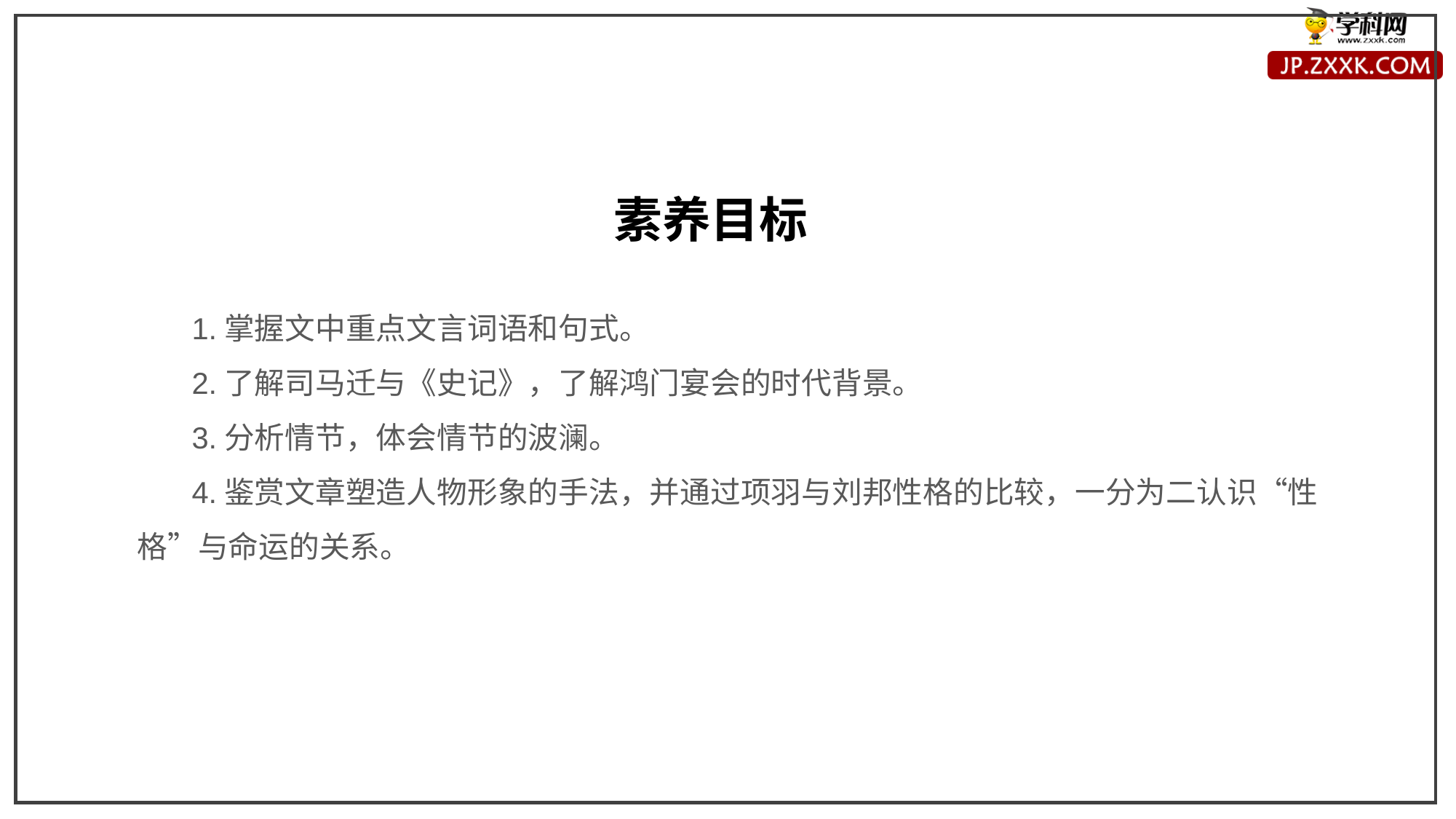

素养目标
1.掌握文中重点文言词语和句式。
2.了解司马迁与《史记》，了解鸿门宴会的时代背景。
3.分析情节，体会情节的波澜。
4.鉴赏文章塑造人物形象的手法，并通过项羽与刘邦性格的比较，一分为二认识“性格”与命运的关系。